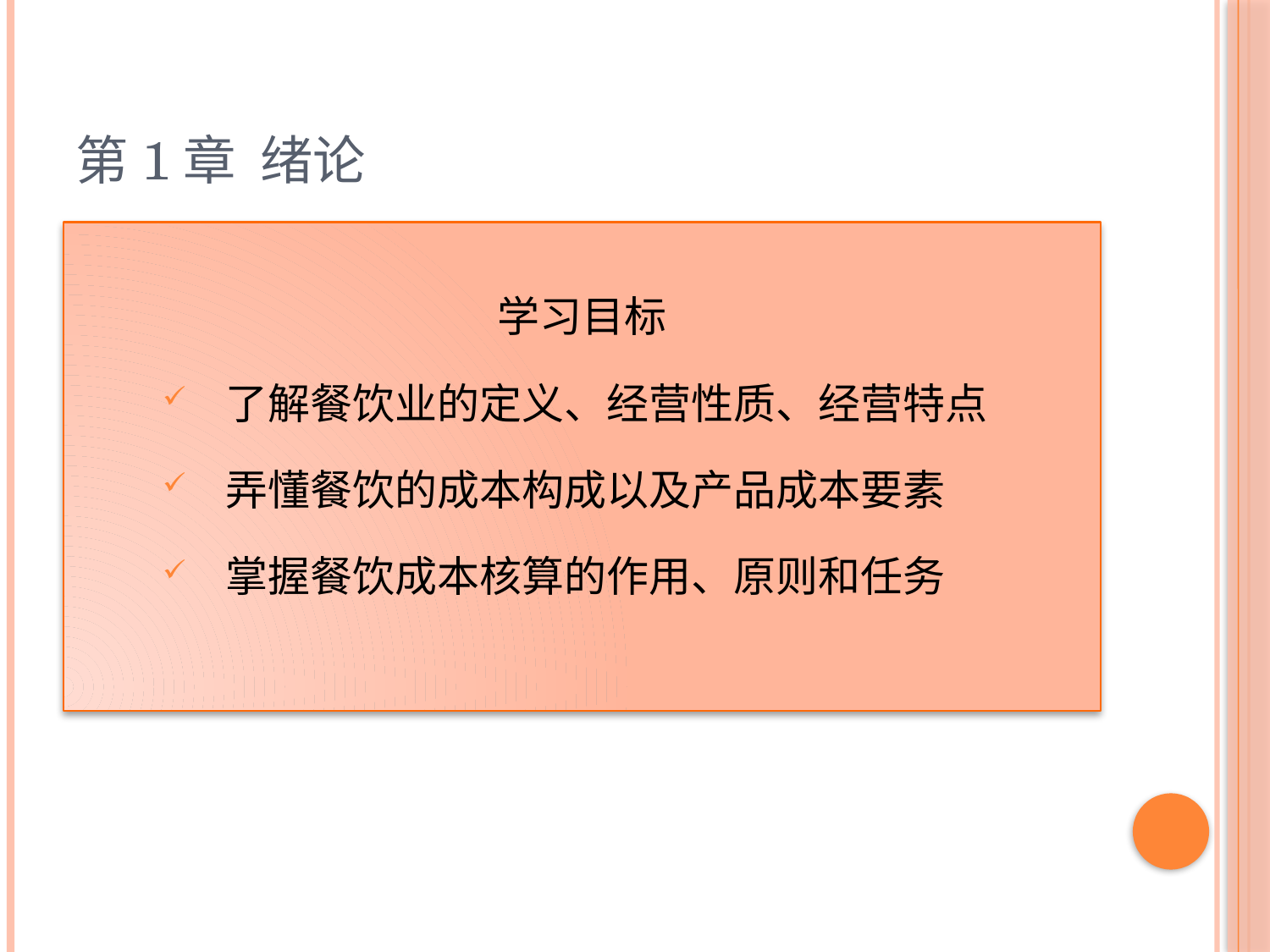

# 第1章  绪论

学习目标
了解餐饮业的定义、经营性质、经营特点
弄懂餐饮的成本构成以及产品成本要素
掌握餐饮成本核算的作用、原则和任务